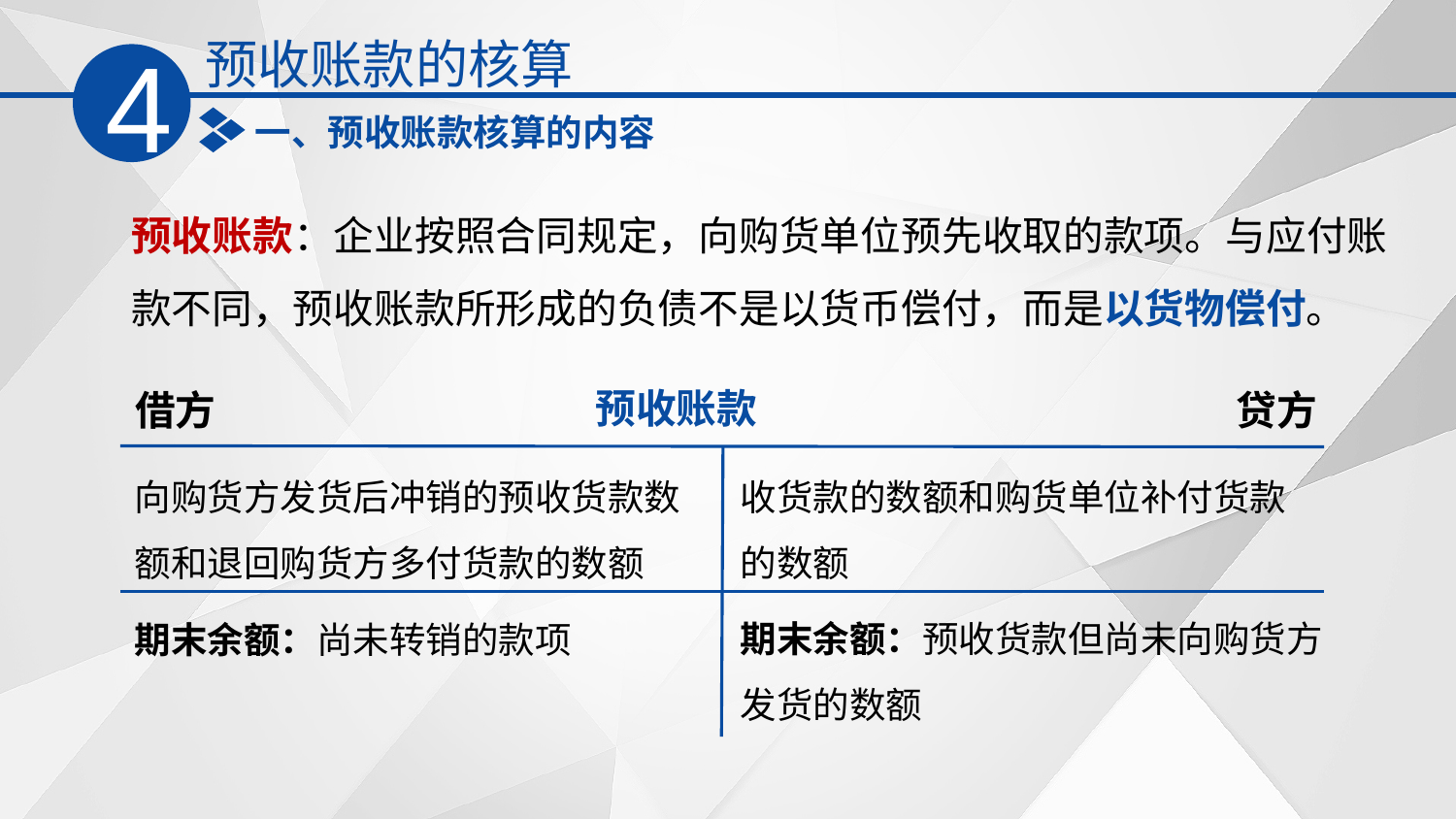

预收账款的核算
4

一、预收账款核算的内容

预收账款：企业按照合同规定，向购货单位预先收取的款项。与应付账款不同，预收账款所形成的负债不是以货币偿付，而是以货物偿付。
预收账款
借方
贷方
向购货方发货后冲销的预收货款数额和退回购货方多付货款的数额
收货款的数额和购货单位补付货款的数额
期末余额：尚未转销的款项
期末余额：预收货款但尚未向购货方发货的数额